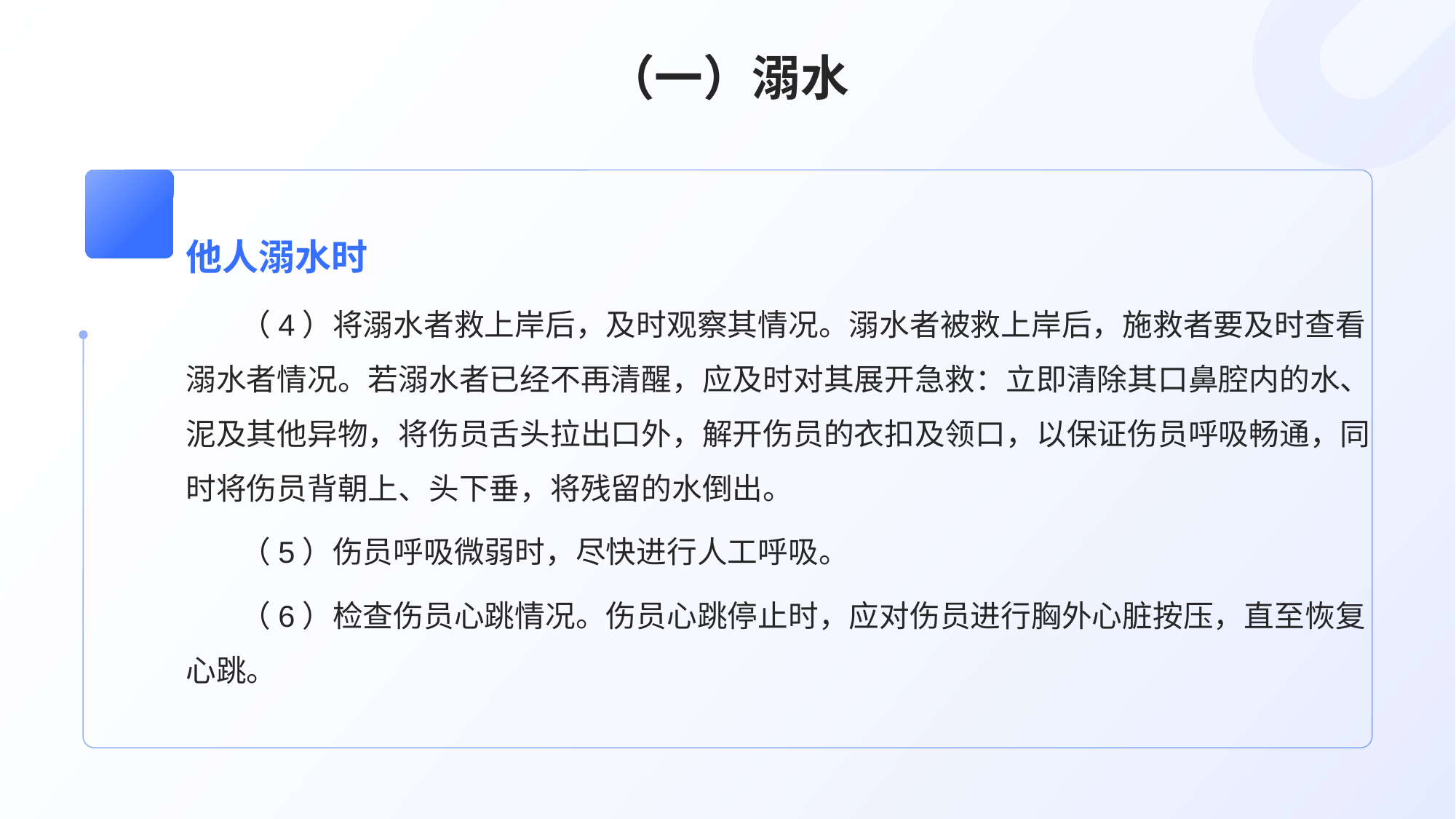

# （一）溺水

他人溺水时
（4）将溺水者救上岸后，及时观察其情况。溺水者被救上岸后，施救者要及时查看溺水者情况。若溺水者已经不再清醒，应及时对其展开急救：立即清除其口鼻腔内的水、泥及其他异物，将伤员舌头拉出口外，解开伤员的衣扣及领口，以保证伤员呼吸畅通，同时将伤员背朝上、头下垂，将残留的水倒出。
（5）伤员呼吸微弱时，尽快进行人工呼吸。
（6）检查伤员心跳情况。伤员心跳停止时，应对伤员进行胸外心脏按压，直至恢复心跳。